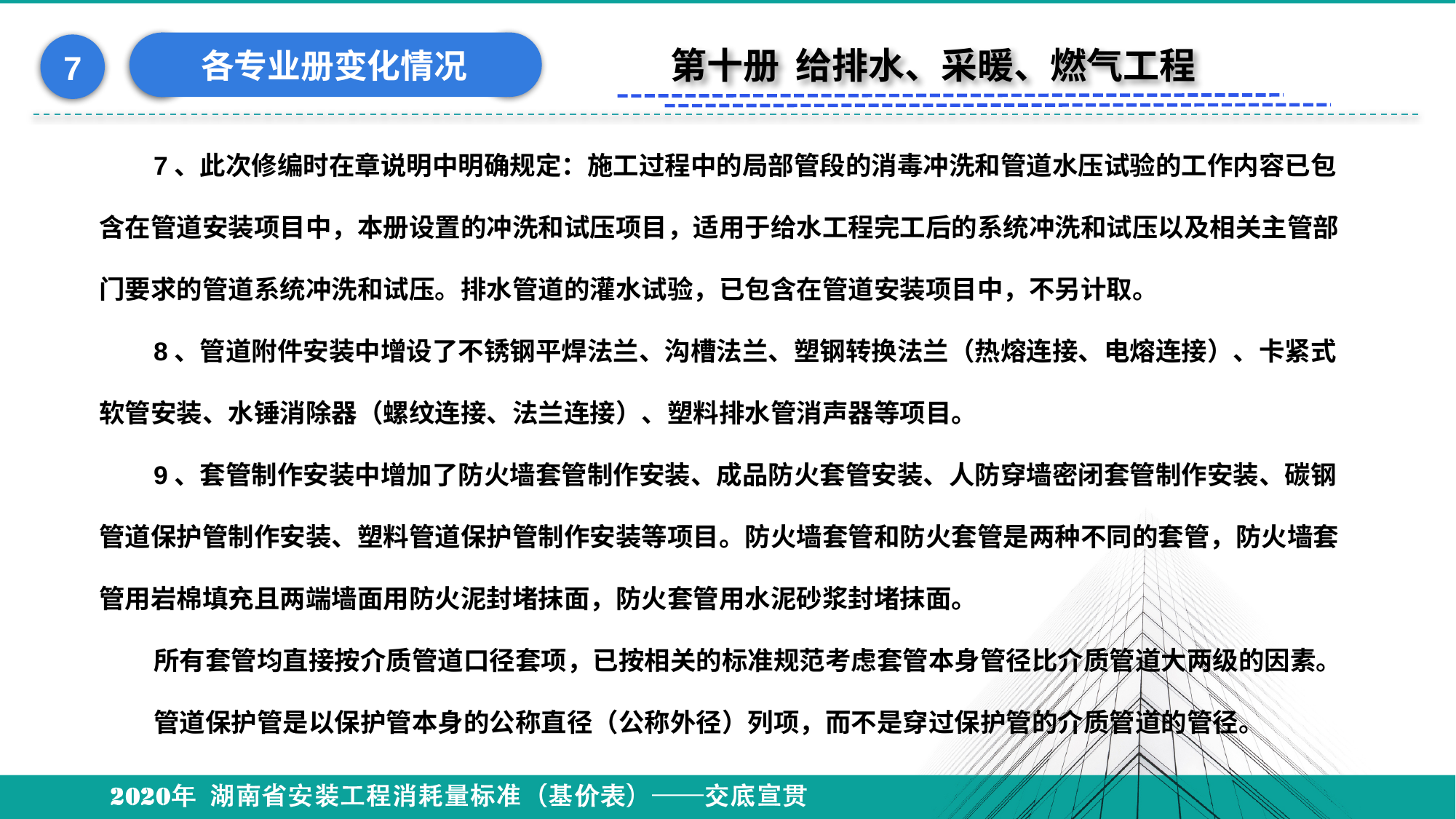

各专业册变化情况

7
第十册  给排水、采暖、燃气工程
7、此次修编时在章说明中明确规定：施工过程中的局部管段的消毒冲洗和管道水压试验的工作内容已包含在管道安装项目中，本册设置的冲洗和试压项目，适用于给水工程完工后的系统冲洗和试压以及相关主管部门要求的管道系统冲洗和试压。排水管道的灌水试验，已包含在管道安装项目中，不另计取。
8、管道附件安装中增设了不锈钢平焊法兰、沟槽法兰、塑钢转换法兰（热熔连接、电熔连接）、卡紧式软管安装、水锤消除器（螺纹连接、法兰连接）、塑料排水管消声器等项目。
9、套管制作安装中增加了防火墙套管制作安装、成品防火套管安装、人防穿墙密闭套管制作安装、碳钢管道保护管制作安装、塑料管道保护管制作安装等项目。防火墙套管和防火套管是两种不同的套管，防火墙套管用岩棉填充且两端墙面用防火泥封堵抹面，防火套管用水泥砂浆封堵抹面。
所有套管均直接按介质管道口径套项，已按相关的标准规范考虑套管本身管径比介质管道大两级的因素。
管道保护管是以保护管本身的公称直径（公称外径）列项，而不是穿过保护管的介质管道的管径。